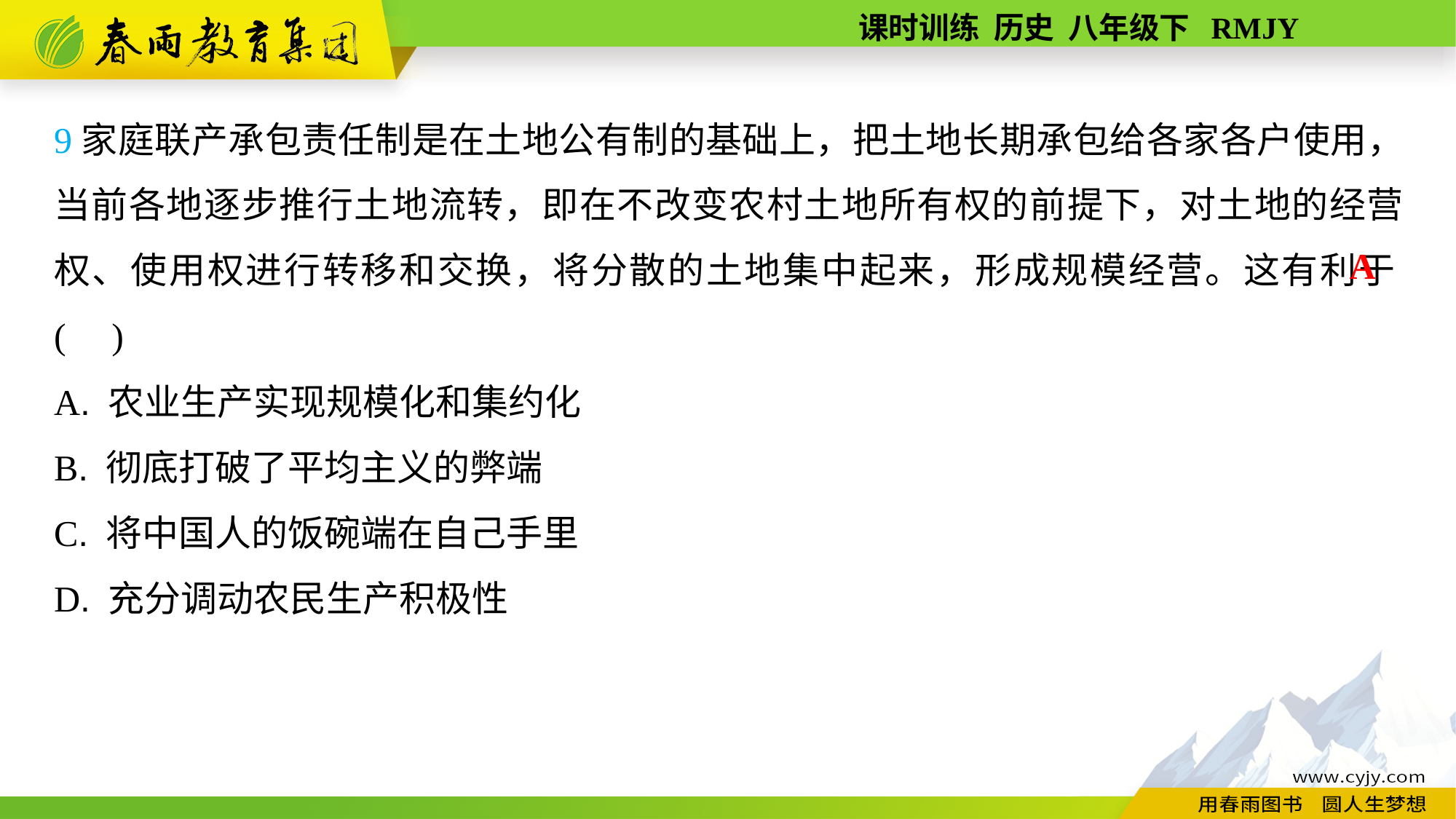

9家庭联产承包责任制是在土地公有制的基础上，把土地长期承包给各家各户使用，当前各地逐步推行土地流转，即在不改变农村土地所有权的前提下，对土地的经营权、使用权进行转移和交换，将分散的土地集中起来，形成规模经营。这有利于(     )
A. 农业生产实现规模化和集约化
B. 彻底打破了平均主义的弊端
C. 将中国人的饭碗端在自己手里
D. 充分调动农民生产积极性
A